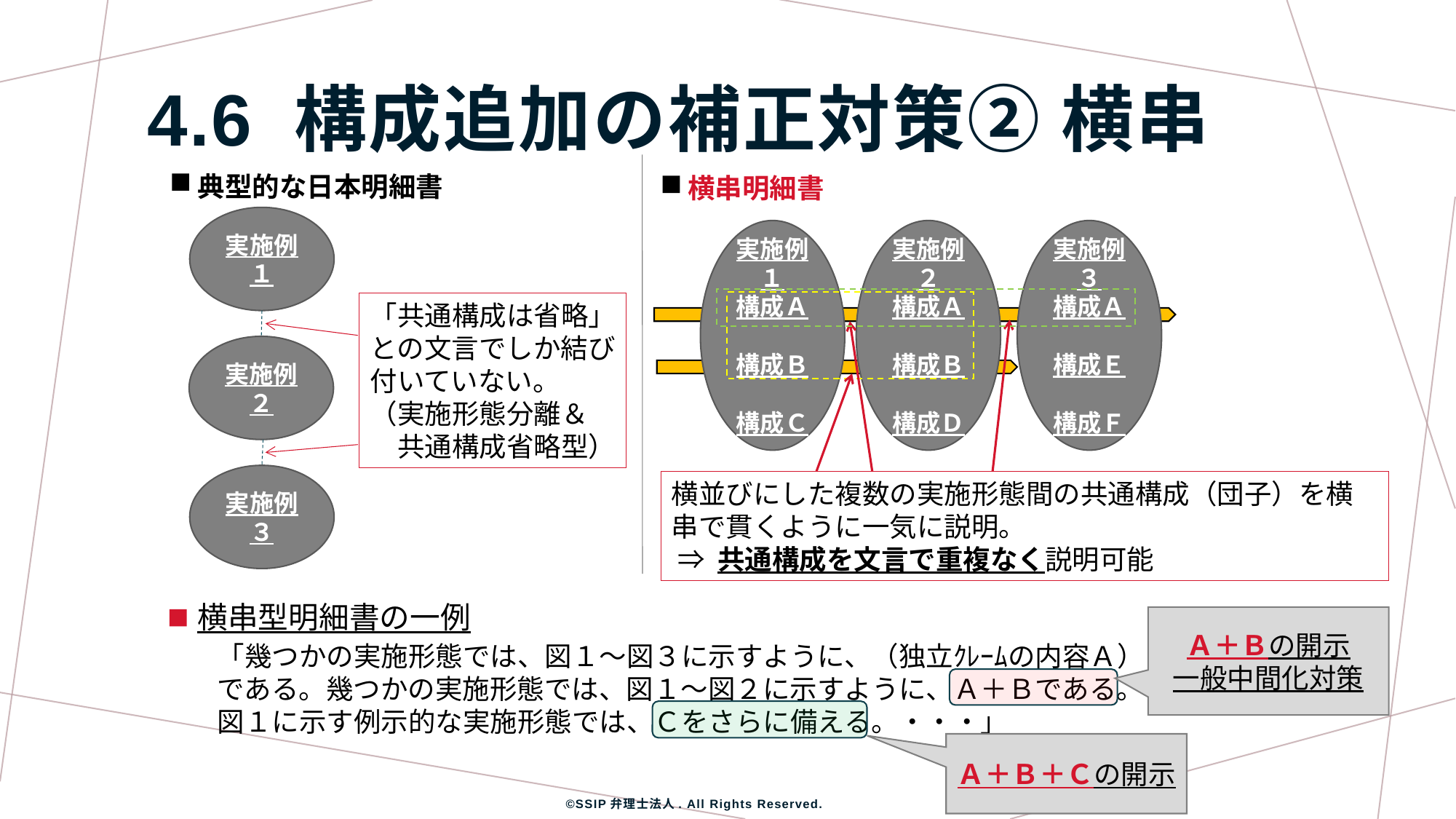

4.6 構成追加の補正対策② 横串
典型的な日本明細書
横串明細書

実施例１
実施例１
構成Ａ

構成Ｂ

構成Ｃ
実施例
２
構成Ａ

構成Ｂ

構成Ｄ
実施例３
構成Ａ

構成Ｅ

構成Ｆ

「共通構成は省略」
との文言でしか結び
付いていない。
（実施形態分離＆
　共通構成省略型）

実施例２

実施例３
横並びにした複数の実施形態間の共通構成（団子）を横串で貫くように一気に説明。
 ⇒ 共通構成を文言で重複なく説明可能
横串型明細書の一例
Ａ＋Ｂの開示
一般中間化対策

「幾つかの実施形態では、図１～図３に示すように、（独立ｸﾚｰﾑの内容Ａ）
である。幾つかの実施形態では、図１～図２に示すように、Ａ＋Ｂである。
図１に示す例示的な実施形態では、Ｃをさらに備える。・・・」

Ａ＋Ｂ＋Ｃの開示
©SSIP弁理士法人. All Rights Reserved.